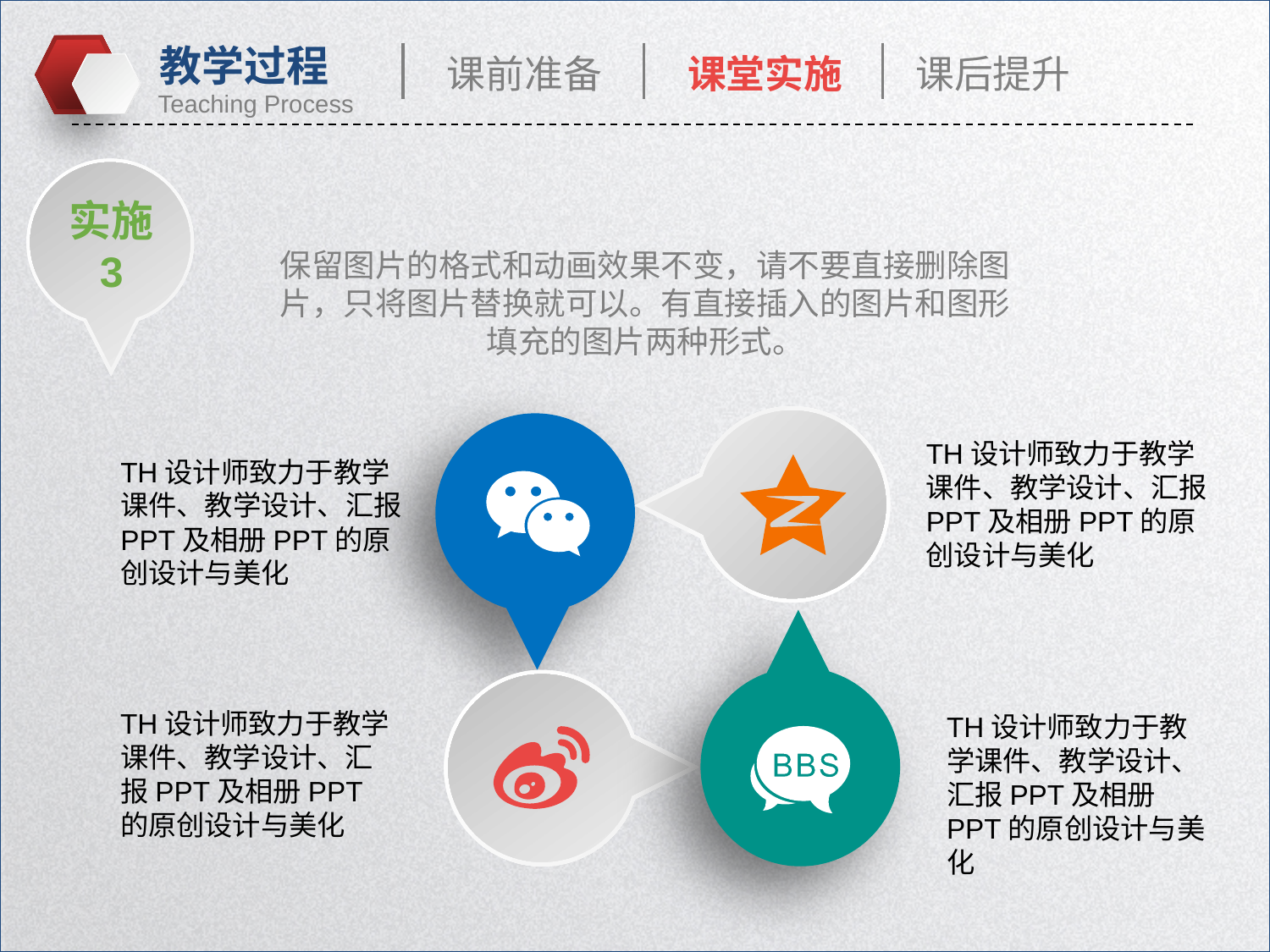

课前准备
课堂实施
课后提升

实施
3
保留图片的格式和动画效果不变，请不要直接删除图片，只将图片替换就可以。有直接插入的图片和图形填充的图片两种形式。

TH设计师致力于教学课件、教学设计、汇报PPT及相册PPT的原创设计与美化
TH设计师致力于教学课件、教学设计、汇报PPT及相册PPT的原创设计与美化

TH设计师致力于教学课件、教学设计、汇报PPT及相册PPT的原创设计与美化
TH设计师致力于教学课件、教学设计、汇报PPT及相册PPT的原创设计与美化